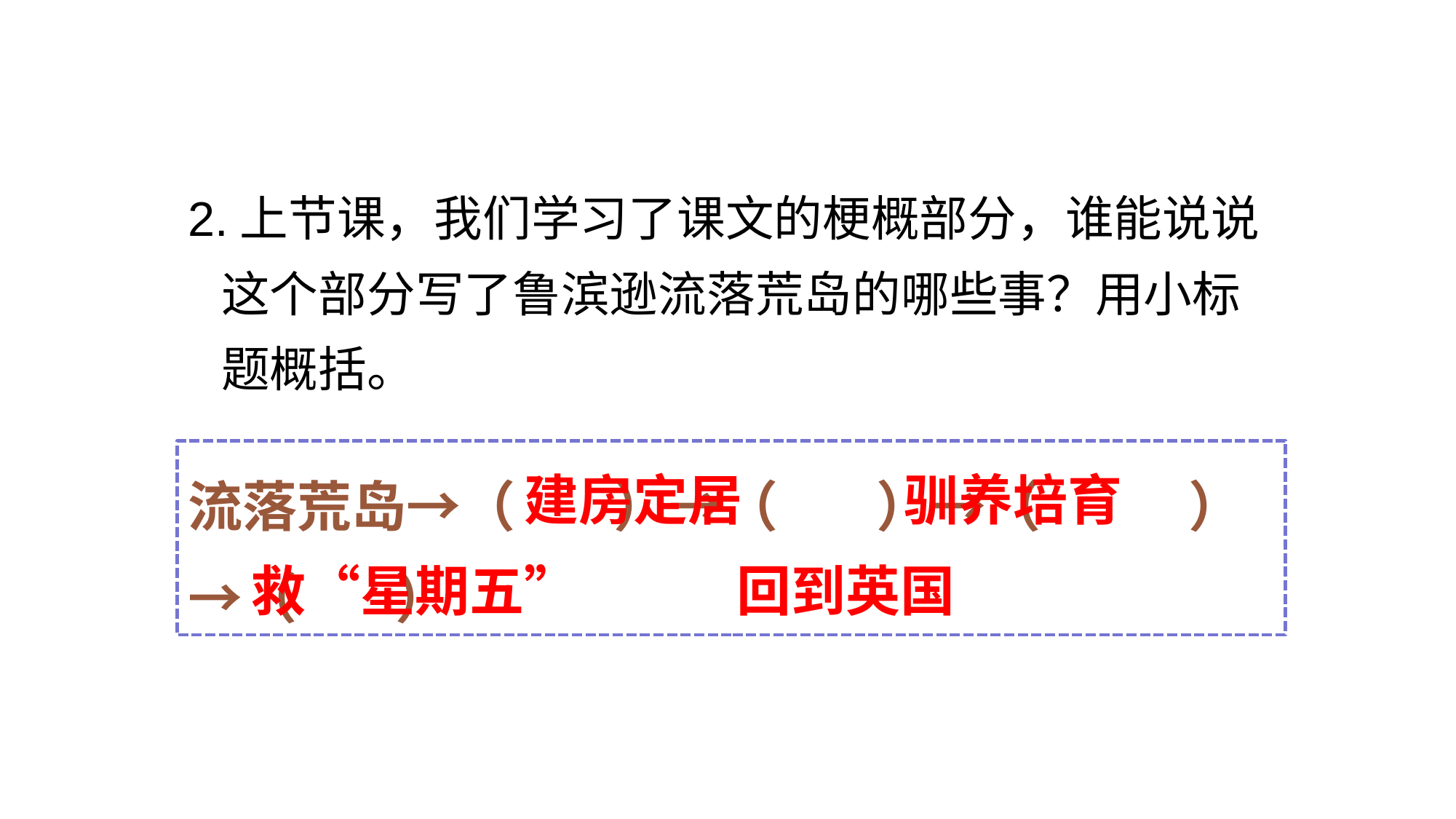

2.上节课，我们学习了课文的梗概部分，谁能说说
  这个部分写了鲁滨逊流落荒岛的哪些事？用小标
  题概括。
流落荒岛→（        ）→（        ）→（            ）→（        ）
建房定居
驯养培育
救“星期五”
回到英国